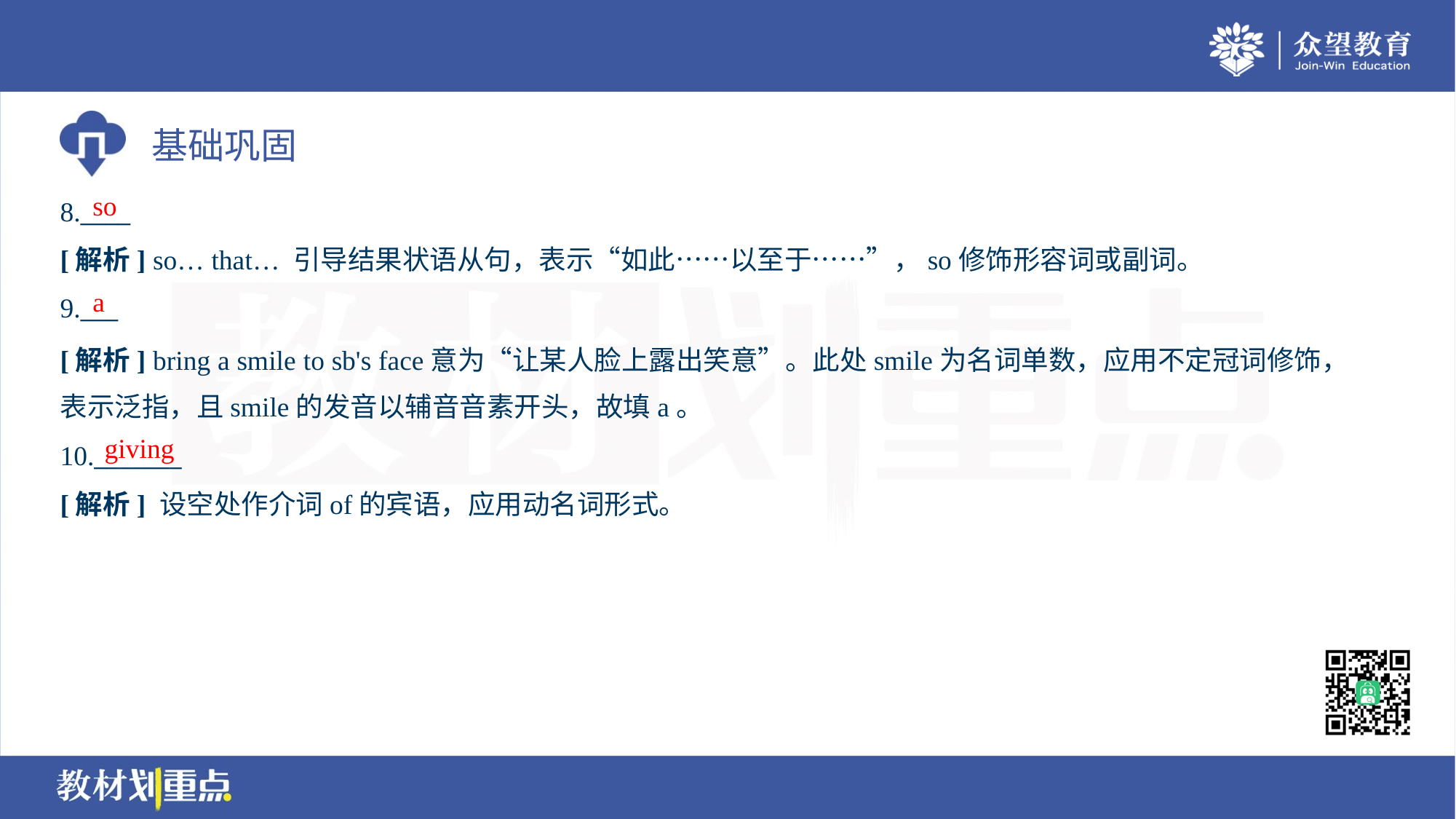

so
8.____
[解析] so… that… 引导结果状语从句，表示“如此……以至于……”，so修饰形容词或副词。
a
9.___
[解析] bring a smile to sb's face意为“让某人脸上露出笑意”。此处smile为名词单数，应用不定冠词修饰，
表示泛指，且smile的发音以辅音音素开头，故填a。
giving
10._______
[解析] 设空处作介词of的宾语，应用动名词形式。